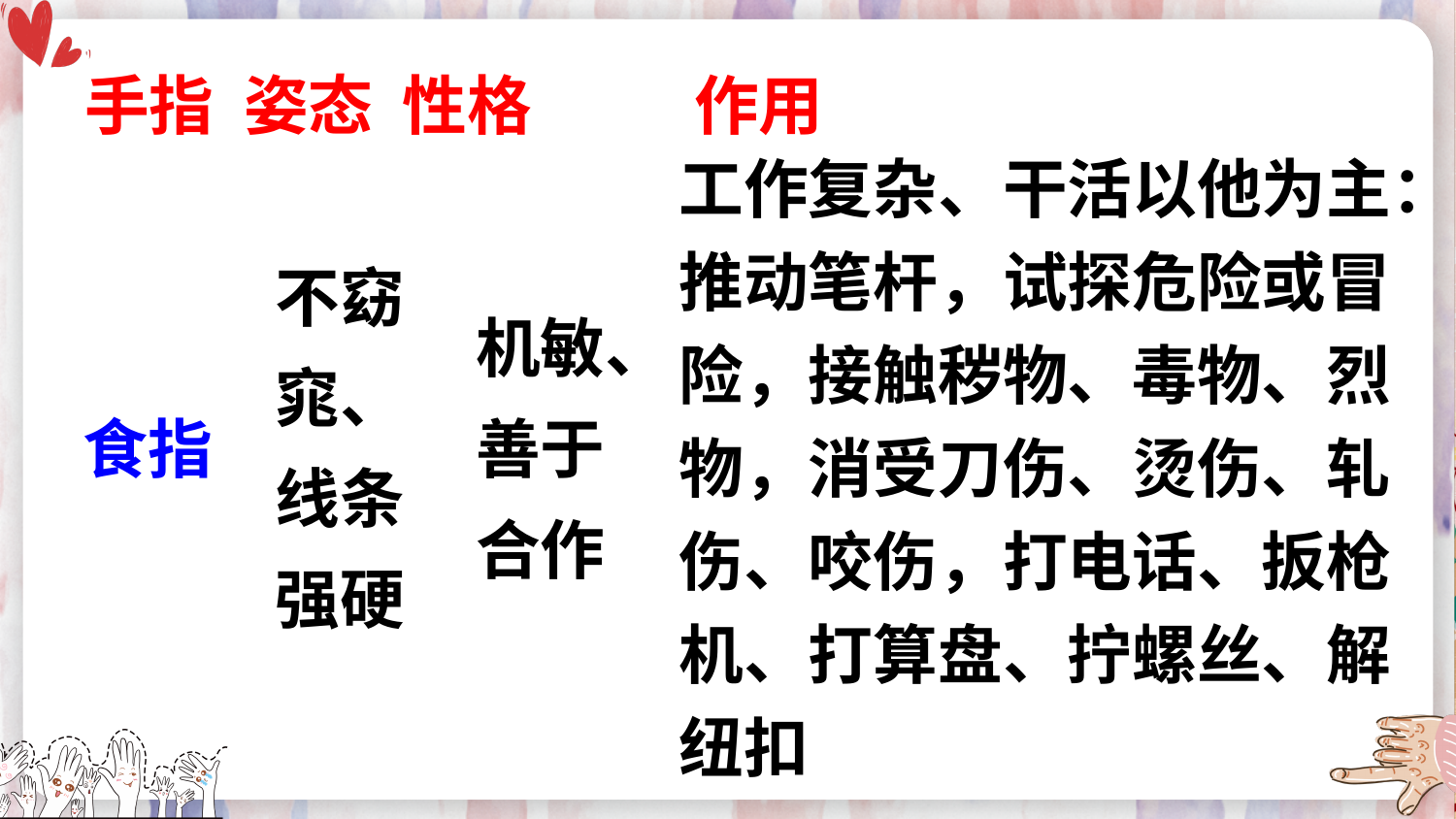

手指  姿态  性格           作用
工作复杂、干活以他为主：推动笔杆，试探危险或冒险，接触秽物、毒物、烈物，消受刀伤、烫伤、轧伤、咬伤，打电话、扳枪机、打算盘、拧螺丝、解纽扣
不窈窕、线条强硬
机敏、善于合作
食指